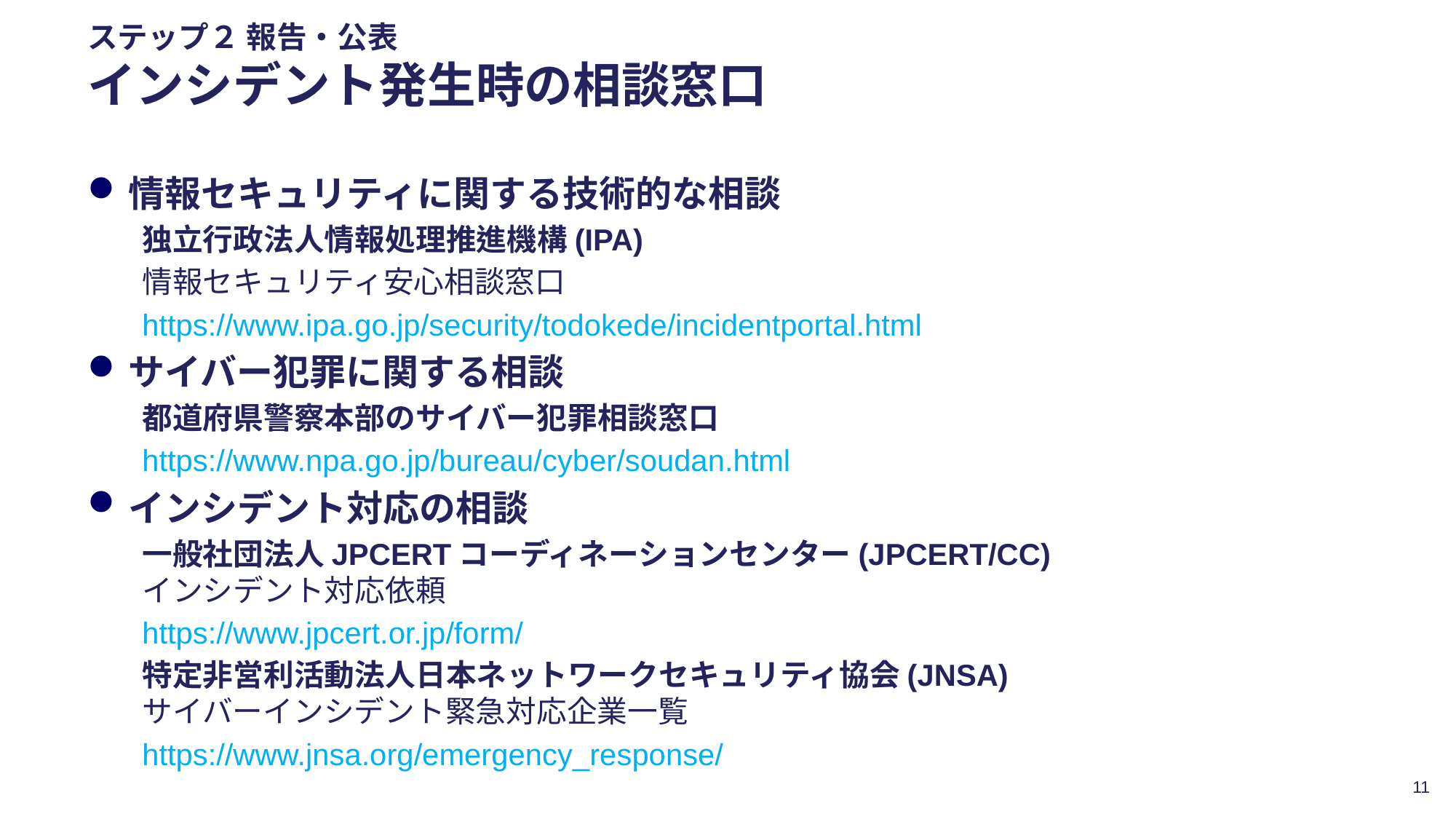

# ステップ２ 報告・公表 インシデント発生時の相談窓口
情報セキュリティに関する技術的な相談
独立行政法人情報処理推進機構(IPA)
情報セキュリティ安心相談窓口
https://www.ipa.go.jp/security/todokede/incidentportal.html
サイバー犯罪に関する相談
都道府県警察本部のサイバー犯罪相談窓口
https://www.npa.go.jp/bureau/cyber/soudan.html
インシデント対応の相談
一般社団法人JPCERTコーディネーションセンター(JPCERT/CC)
インシデント対応依頼
https://www.jpcert.or.jp/form/
特定非営利活動法人日本ネットワークセキュリティ協会(JNSA)
サイバーインシデント緊急対応企業一覧
https://www.jnsa.org/emergency_response/

11